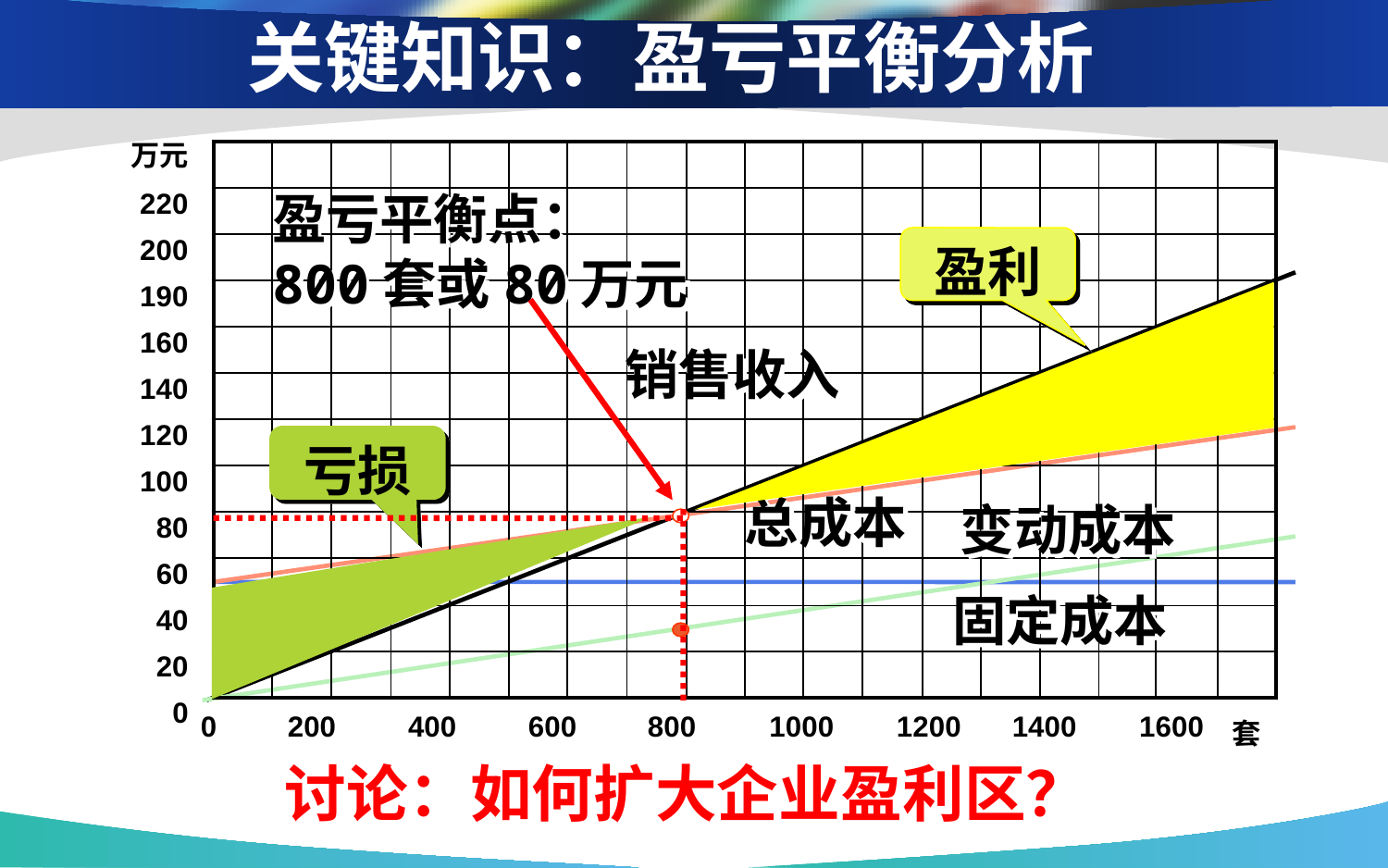

# 关键知识：盈亏平衡分析
| 万元 |
| --- |
| 220 |
| 200 |
| 190 |
| 160 |
| 140 |
| 120 |
| 100 |
| 80 |
| 60 |
| 40 |
| 20 |
| 0 |
|  |  |  |  |  |  |  |  |  |  |  |  |  |  |  |  |  |  |
| --- | --- | --- | --- | --- | --- | --- | --- | --- | --- | --- | --- | --- | --- | --- | --- | --- | --- |
|  |  |  |  |  |  |  |  |  |  |  |  |  |  |  |  |  |  |
|  |  |  |  |  |  |  |  |  |  |  |  |  |  |  |  |  |  |
|  |  |  |  |  |  |  |  |  |  |  |  |  |  |  |  |  |  |
|  |  |  |  |  |  |  |  |  |  |  |  |  |  |  |  |  |  |
|  |  |  |  |  |  |  |  |  |  |  |  |  |  |  |  |  |  |
|  |  |  |  |  |  |  |  |  |  |  |  |  |  |  |  |  |  |
|  |  |  |  |  |  |  |  |  |  |  |  |  |  |  |  |  |  |
|  |  |  |  |  |  |  |  |  |  |  |  |  |  |  |  |  |  |
|  |  |  |  |  |  |  |  |  |  |  |  |  |  |  |  |  |  |
|  |  |  |  |  |  |  |  |  |  |  |  |  |  |  |  |  |  |
|  |  |  |  |  |  |  |  |  |  |  |  |  |  |  |  |  |  |
盈亏平衡点：
800套或80万元
盈利

销售收入
亏损

总成本
变动成本

固定成本

| 0 | 200 | 400 | 600 | 800 | 1000 | 1200 | 1400 | 1600 | 套 |
| --- | --- | --- | --- | --- | --- | --- | --- | --- | --- |
讨论：如何扩大企业盈利区？